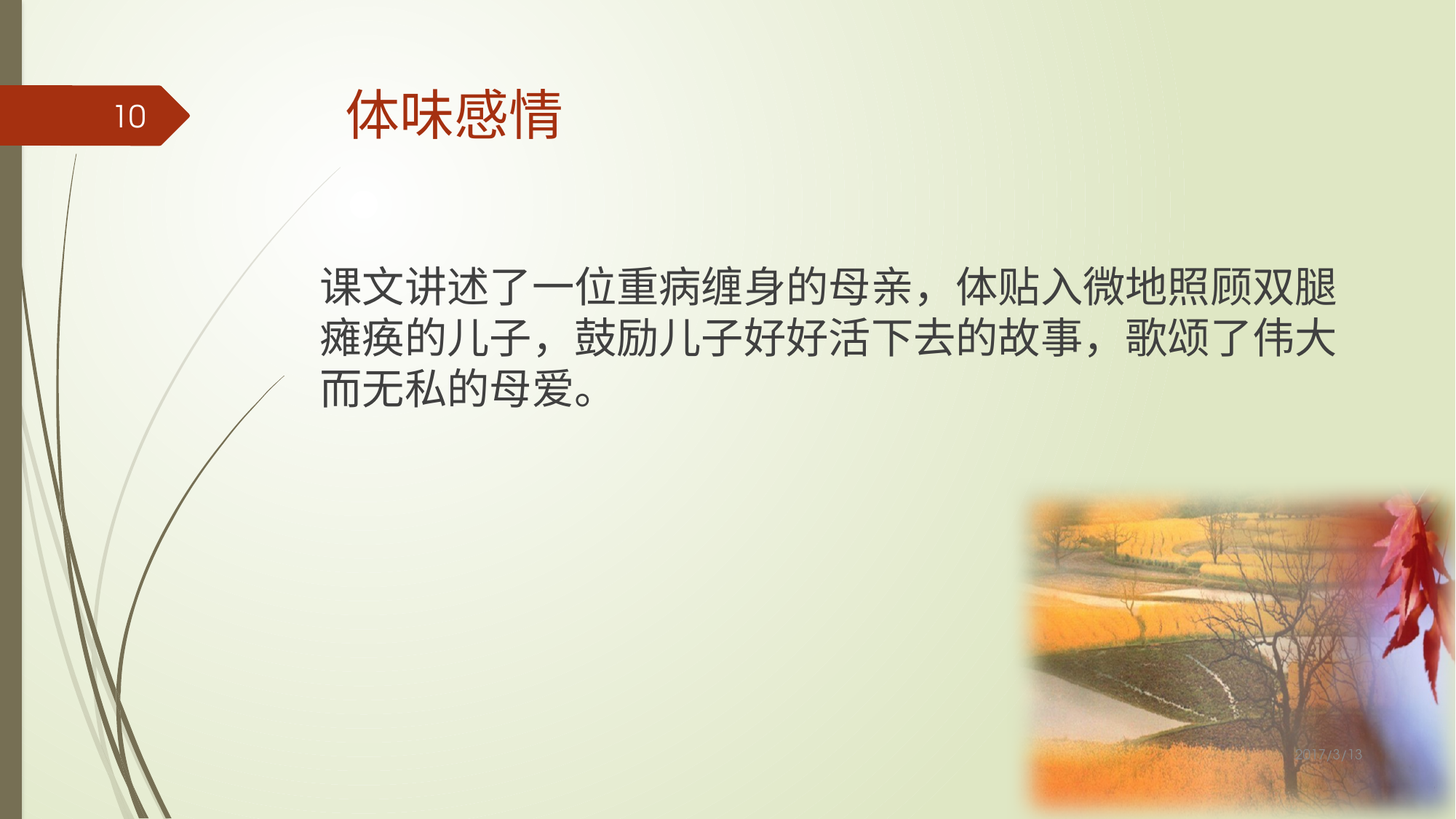

# 体味感情
10
课文讲述了一位重病缠身的母亲，体贴入微地照顾双腿瘫痪的儿子，鼓励儿子好好活下去的故事，歌颂了伟大而无私的母爱。
2017/3/13